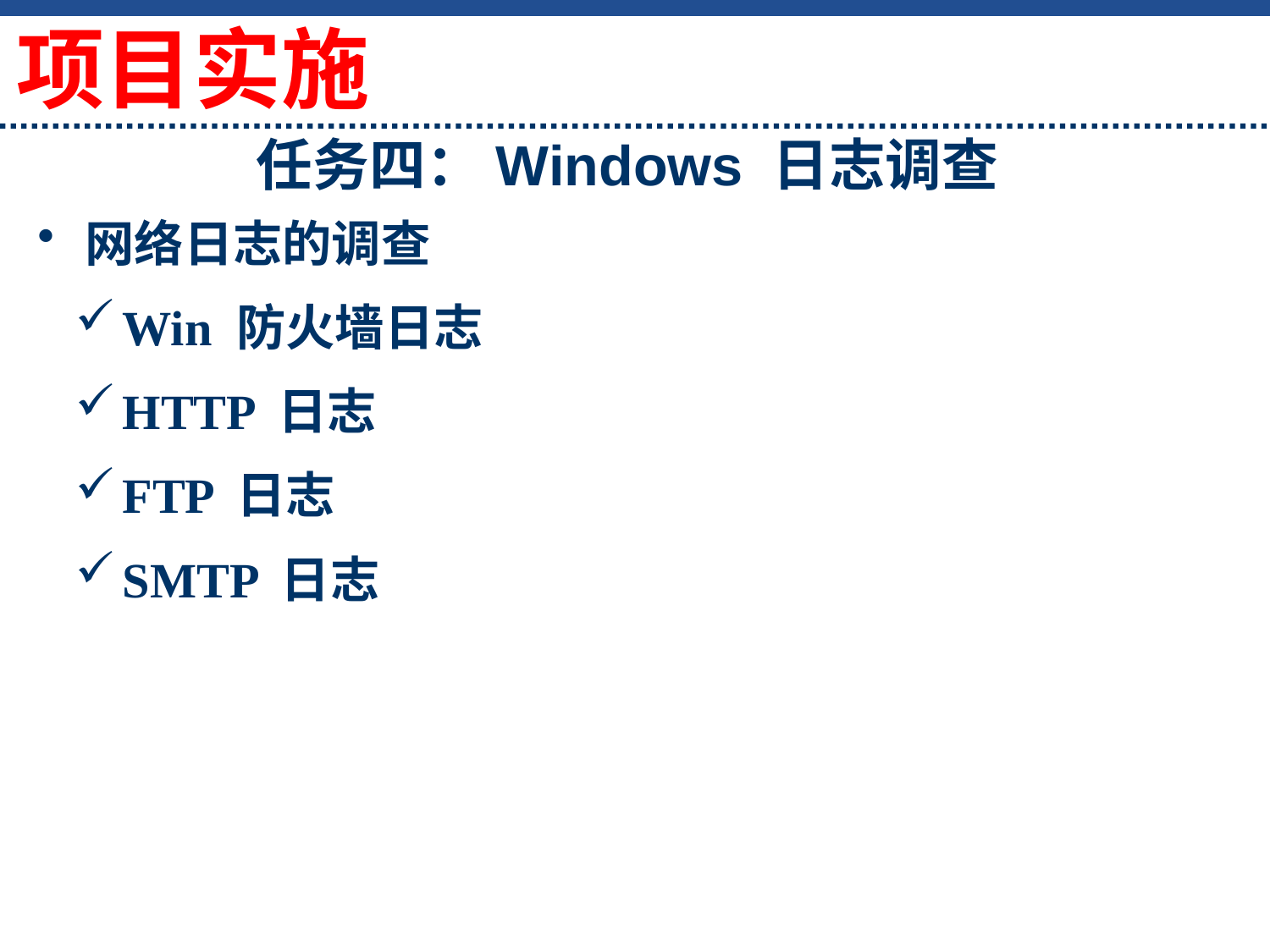

项目实施
# 任务四：Windows 日志调查
网络日志的调查
Win 防火墙日志
HTTP 日志
FTP 日志
SMTP 日志